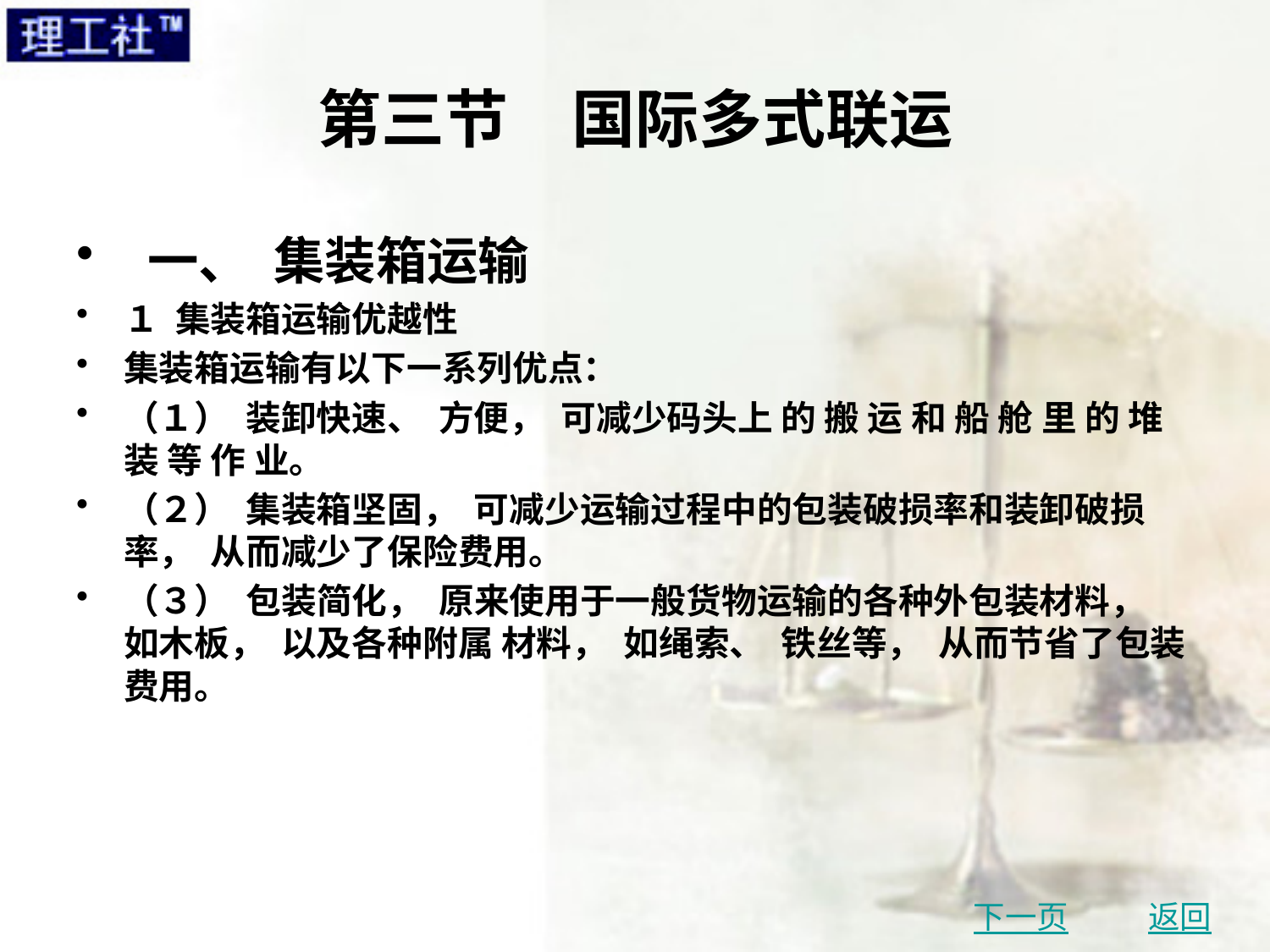

# 第三节　国际多式联运
 一、  集装箱运输
１  集装箱运输优越性
集装箱运输有以下一系列优点：
（１）  装卸快速、  方便，  可减少码头上 的 搬 运 和 船 舱 里 的 堆 装 等 作 业。
（２）  集装箱坚固，  可减少运输过程中的包装破损率和装卸破损率，  从而减少了保险费用。
（３）  包装简化，  原来使用于一般货物运输的各种外包装材料，  如木板，  以及各种附属 材料，  如绳索、  铁丝等，  从而节省了包装费用。

下一页
返回